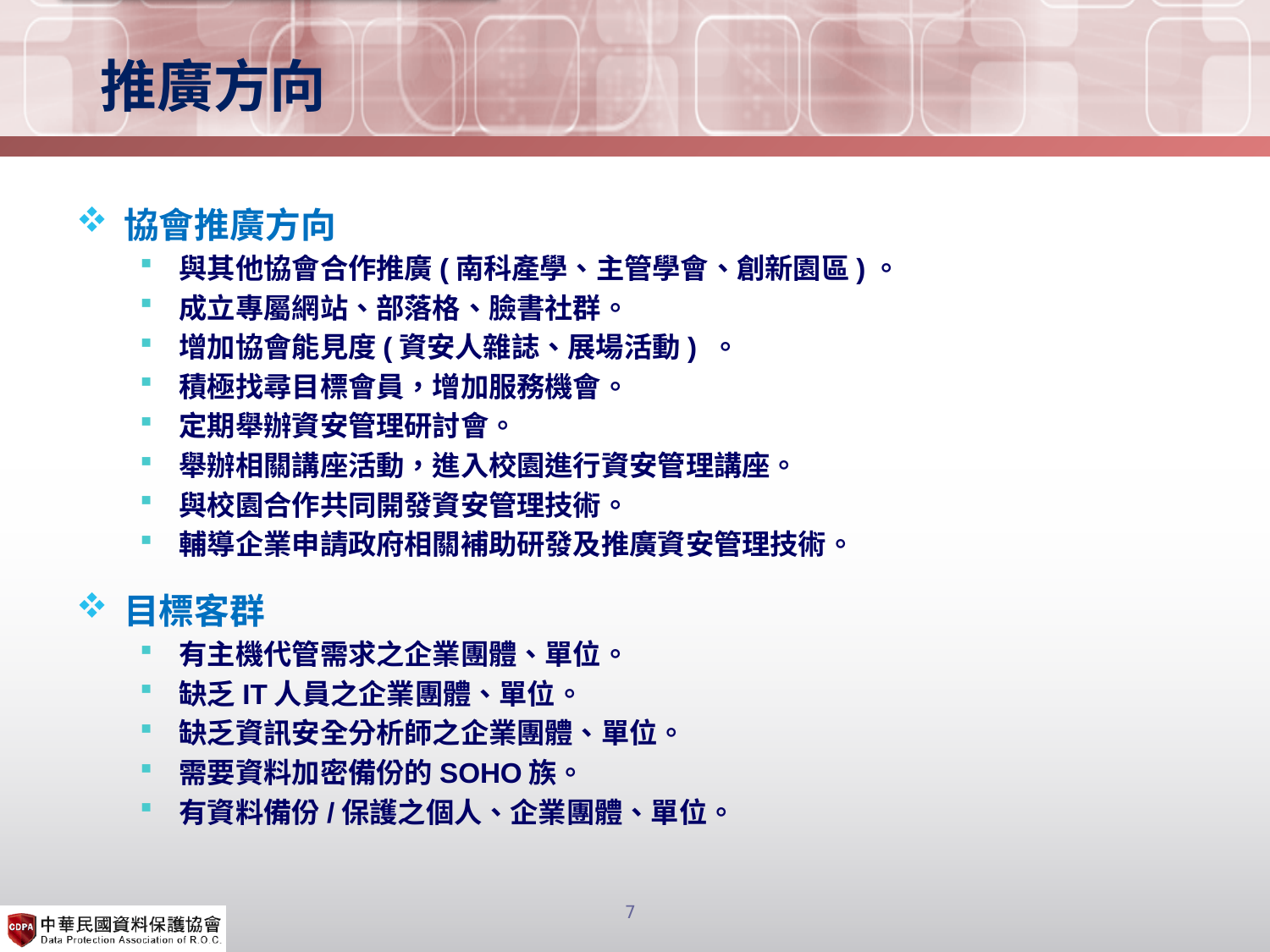

# 推廣方向
協會推廣方向
與其他協會合作推廣(南科產學、主管學會、創新園區)。
成立專屬網站、部落格、臉書社群。
增加協會能見度(資安人雜誌、展場活動) 。
積極找尋目標會員，增加服務機會。
定期舉辦資安管理研討會。
舉辦相關講座活動，進入校園進行資安管理講座。
與校園合作共同開發資安管理技術。
輔導企業申請政府相關補助研發及推廣資安管理技術。
目標客群
有主機代管需求之企業團體、單位。
缺乏IT人員之企業團體、單位。
缺乏資訊安全分析師之企業團體、單位。
需要資料加密備份的SOHO族。
有資料備份/保護之個人、企業團體、單位。
7